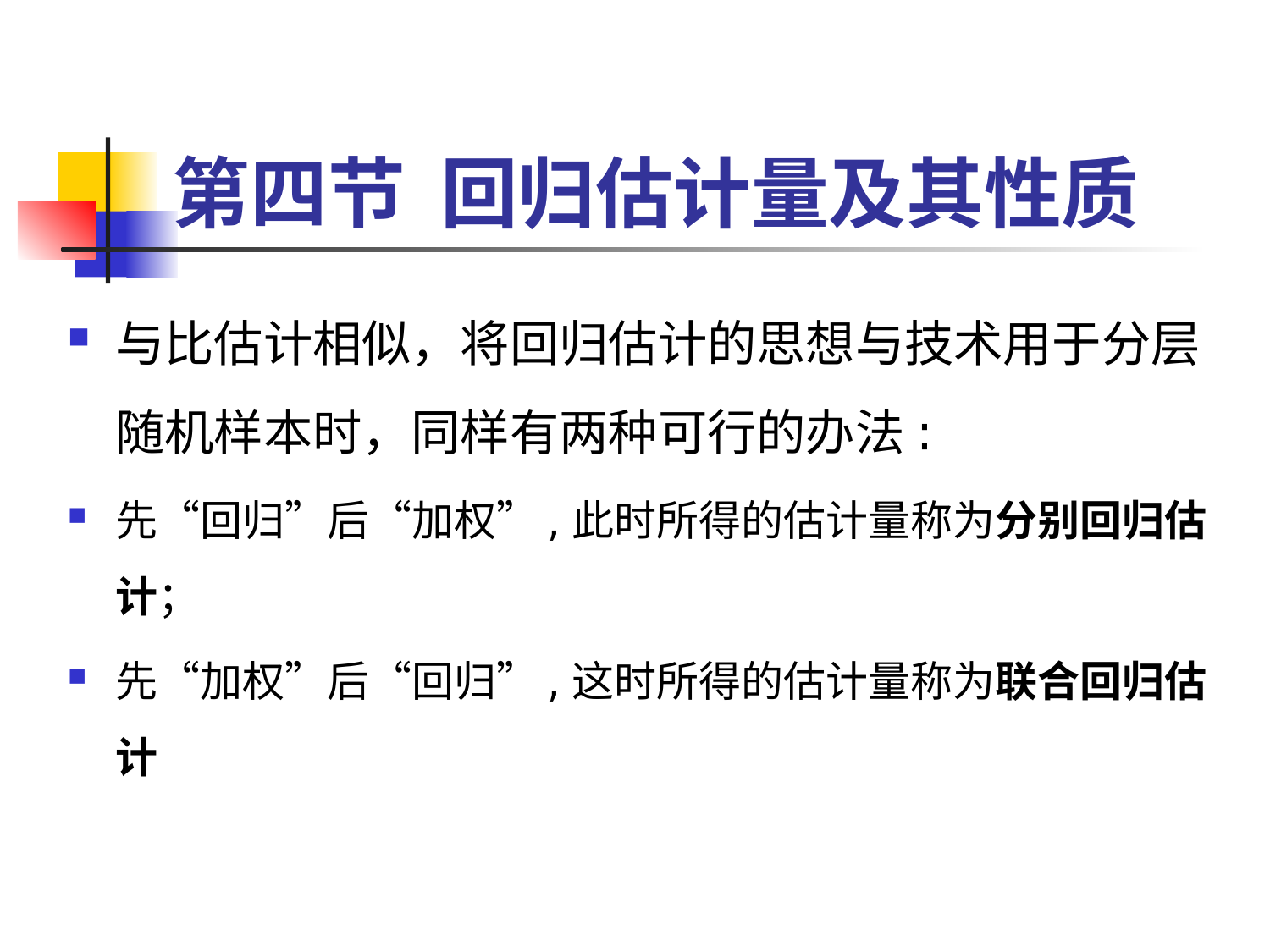

# 第四节  回归估计量及其性质
与比估计相似，将回归估计的思想与技术用于分层随机样本时，同样有两种可行的办法:
先“回归”后“加权”,此时所得的估计量称为分别回归估计；
先“加权”后“回归”,这时所得的估计量称为联合回归估计